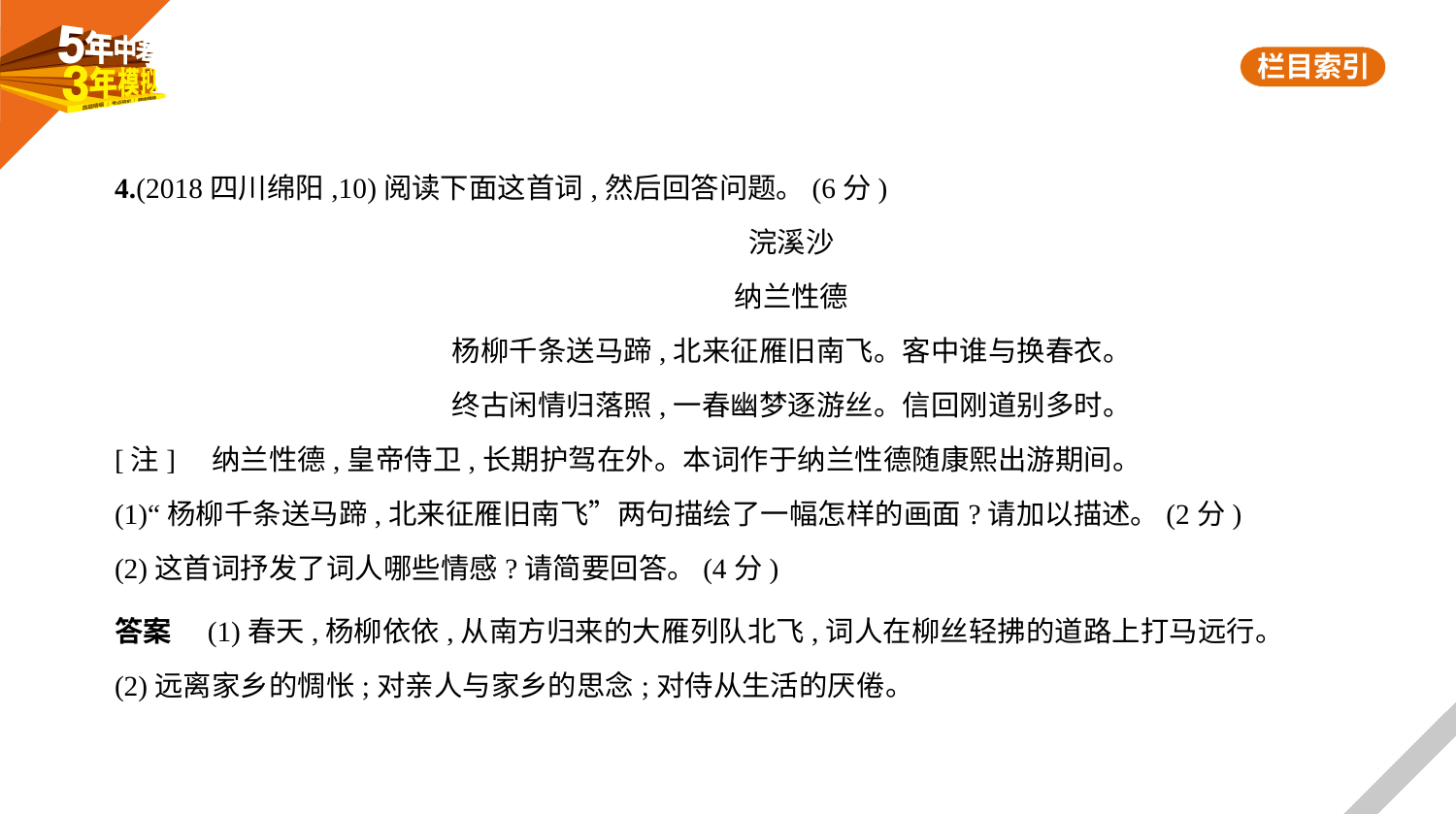

4.(2018四川绵阳,10)阅读下面这首词,然后回答问题。(6分)
浣溪沙
纳兰性德
杨柳千条送马蹄,北来征雁旧南飞。客中谁与换春衣。
终古闲情归落照,一春幽梦逐游丝。信回刚道别多时。
[注]    纳兰性德,皇帝侍卫,长期护驾在外。本词作于纳兰性德随康熙出游期间。
(1)“杨柳千条送马蹄,北来征雁旧南飞”两句描绘了一幅怎样的画面?请加以描述。(2分)
(2)这首词抒发了词人哪些情感?请简要回答。(4分)
答案　(1)春天,杨柳依依,从南方归来的大雁列队北飞,词人在柳丝轻拂的道路上打马远行。
(2)远离家乡的惆怅;对亲人与家乡的思念;对侍从生活的厌倦。